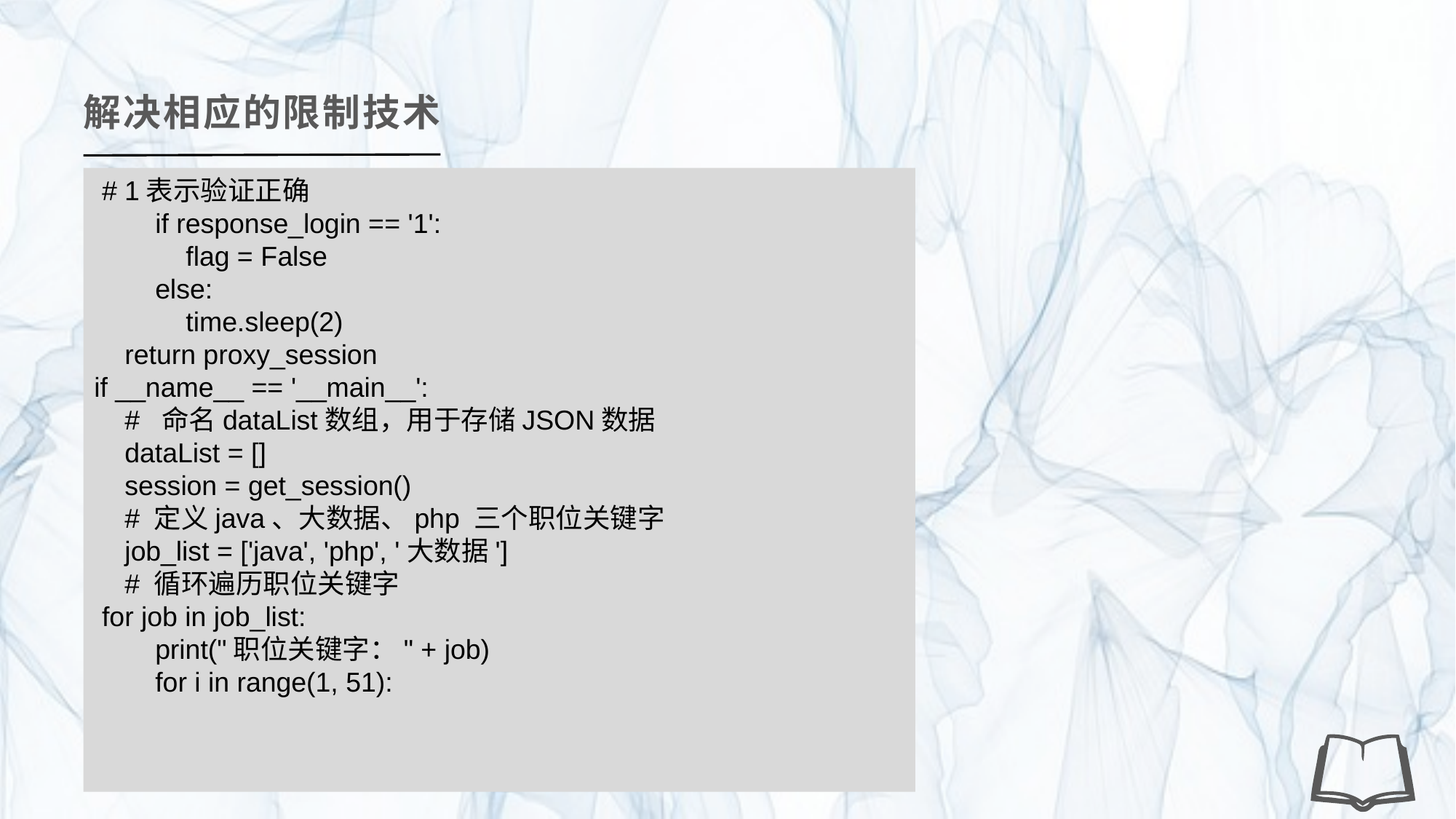

解决相应的限制技术
 # 1表示验证正确
        if response_login == '1':
            flag = False
        else:
            time.sleep(2)
    return proxy_session
if __name__ == '__main__':
    #  命名dataList数组，用于存储JSON数据
    dataList = []
    session = get_session()
    # 定义java、大数据、php 三个职位关键字
    job_list = ['java', 'php', '大数据']
    # 循环遍历职位关键字
 for job in job_list:
        print("职位关键字：" + job)
        for i in range(1, 51):

40